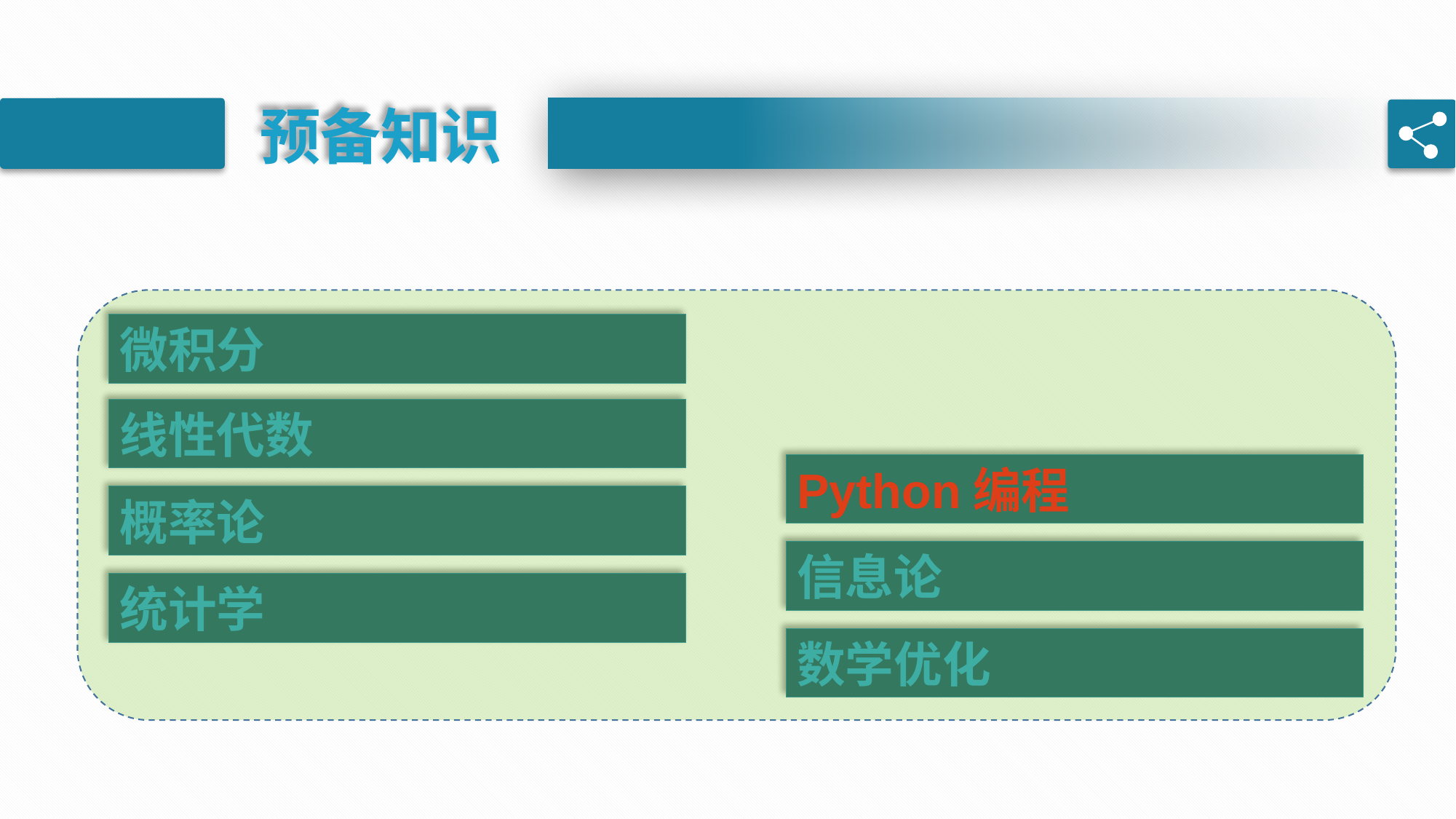

预备知识

微积分
线性代数
Python编程
概率论
信息论
统计学
数学优化